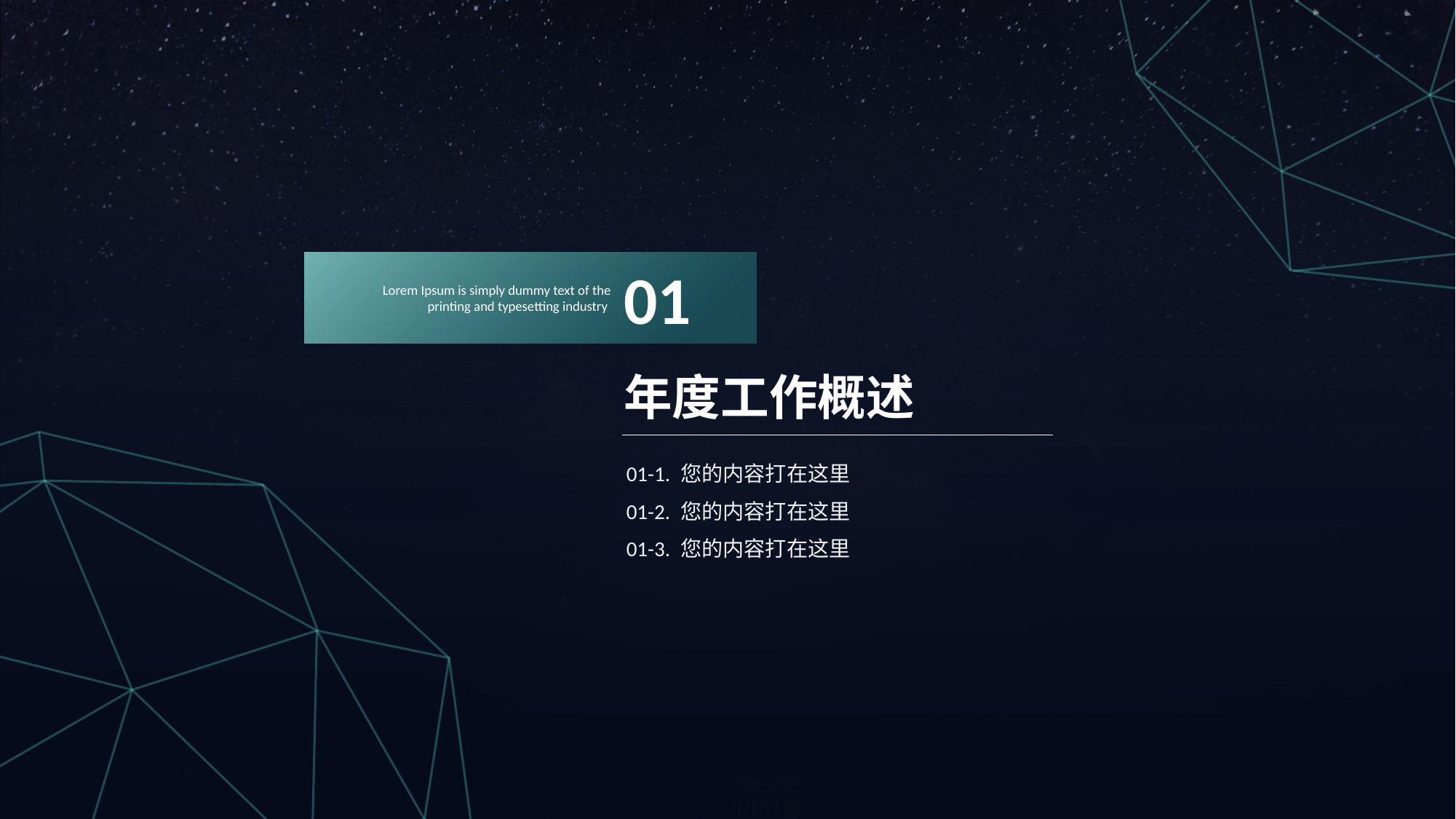

01

Lorem Ipsum is simply dummy text of the printing and typesetting industry
年度工作概述

01-1. 您的内容打在这里
01-2. 您的内容打在这里
01-3. 您的内容打在这里